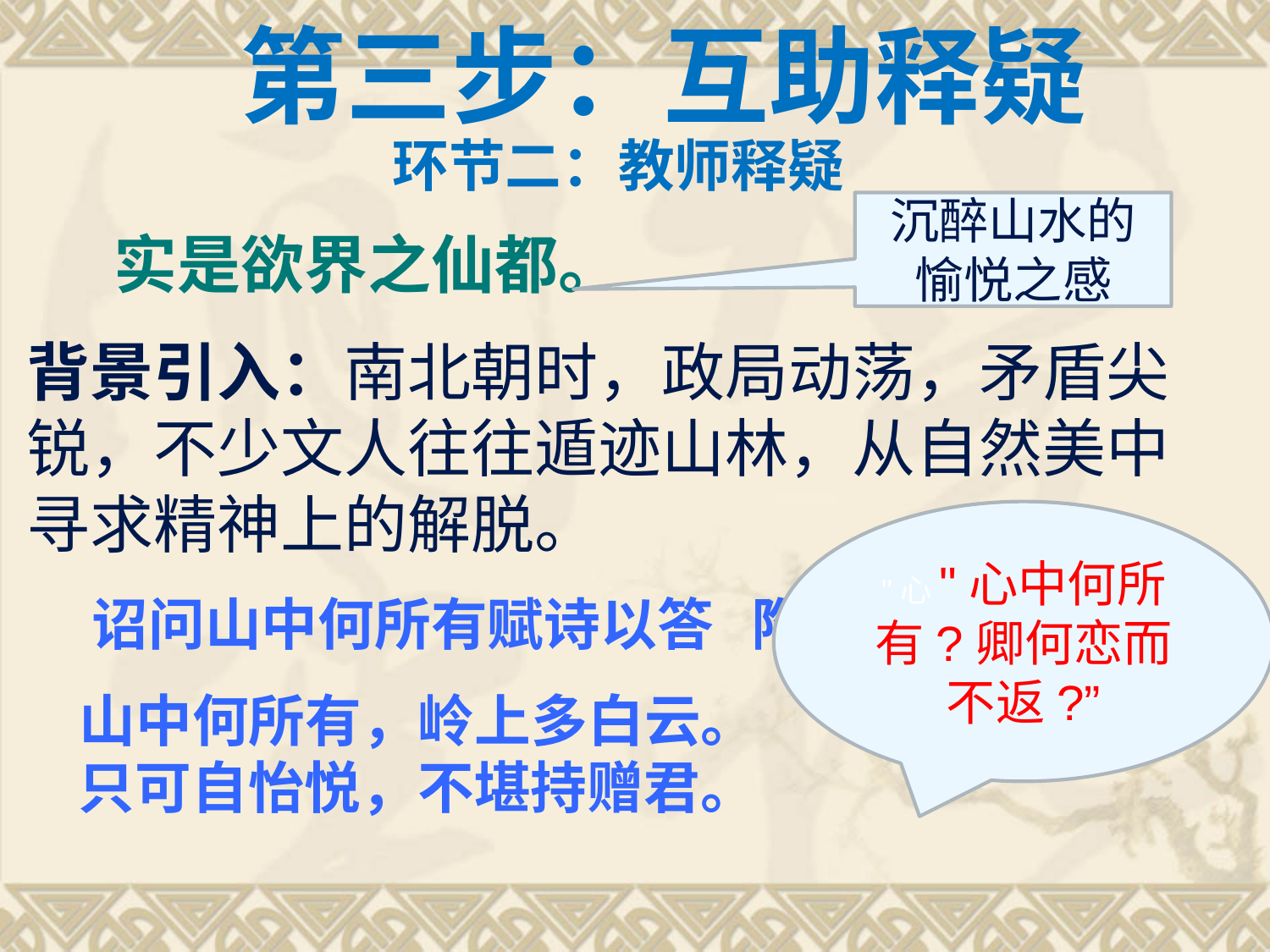

# 第三步：互助释疑
环节二：教师释疑
沉醉山水的愉悦之感
     实是欲界之仙都。
背景引入：南北朝时，政局动荡，矛盾尖锐，不少文人往往遁迹山林，从自然美中寻求精神上的解脱。
    诏问山中何所有赋诗以答   陶弘景
   山中何所有，岭上多白云。
    只可自怡悦，不堪持赠君。
"心"心中何所有?卿何恋而不返?”